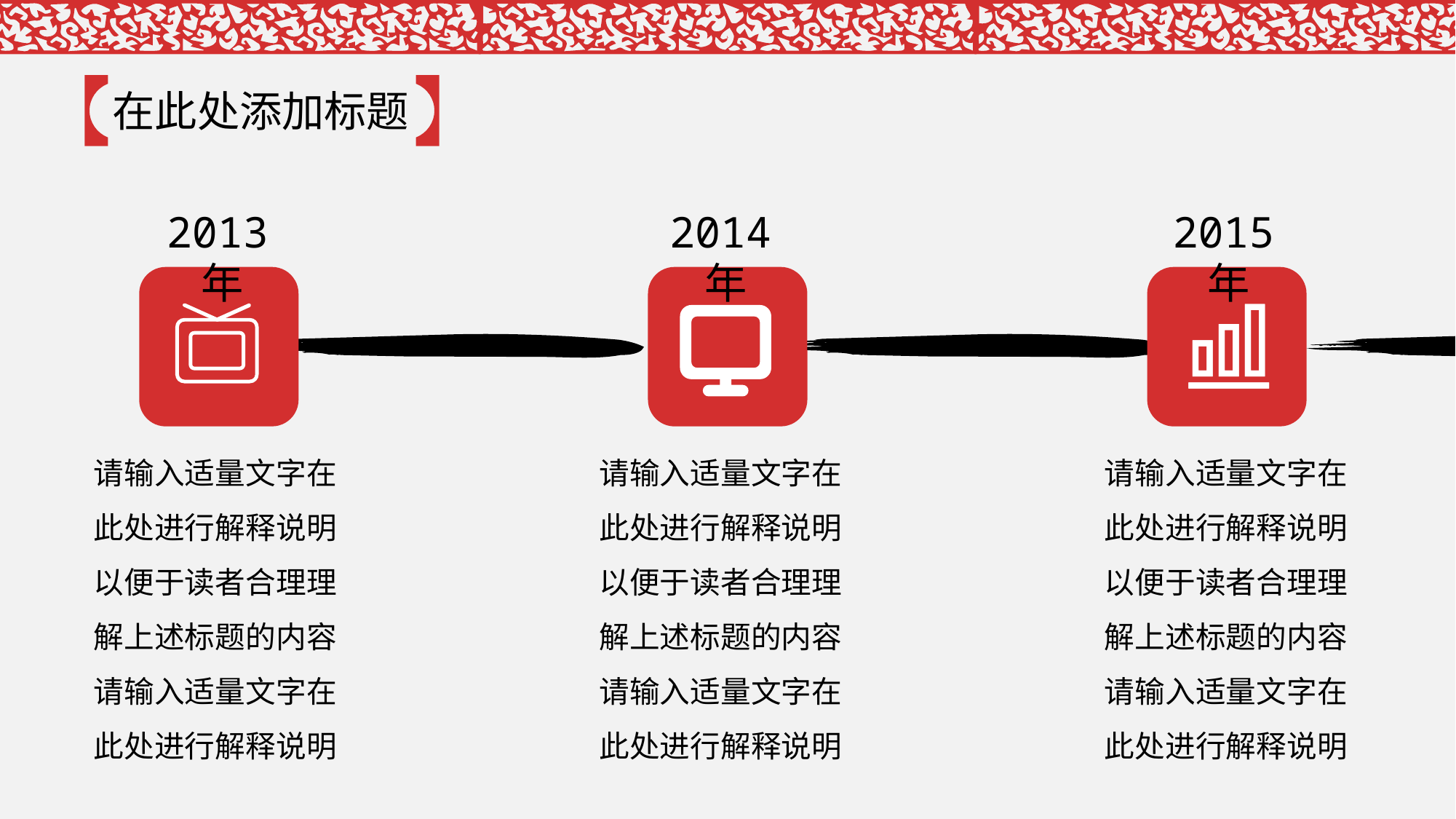

在此处添加标题
2013年
2014年
2015年

请输入适量文字在此处进行解释说明以便于读者合理理解上述标题的内容
请输入适量文字在此处进行解释说明
请输入适量文字在此处进行解释说明以便于读者合理理解上述标题的内容
请输入适量文字在此处进行解释说明
请输入适量文字在此处进行解释说明以便于读者合理理解上述标题的内容
请输入适量文字在此处进行解释说明